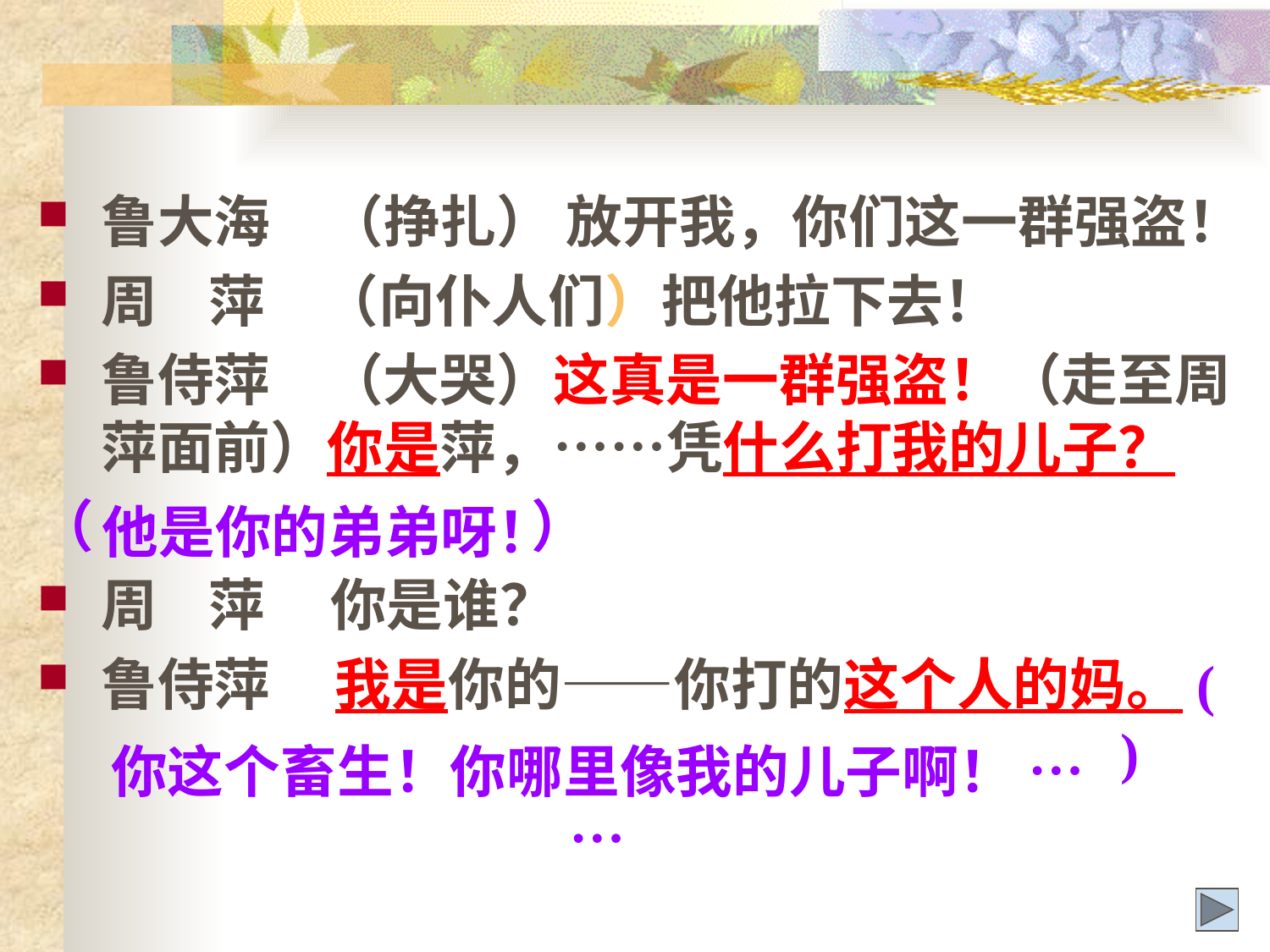

#
鲁大海　（挣扎） 放开我，你们这一群强盗！
周    萍　（向仆人们）把他拉下去！
鲁侍萍　（大哭）这真是一群强盗！（走至周萍面前）你是萍，……凭什么打我的儿子？
（                                  ）
周    萍     你是谁？
鲁侍萍     我是你的——你打的这个人的妈。(                                                                           )

他是你的弟弟呀！
你这个畜生！你哪里像我的儿子啊！ ……